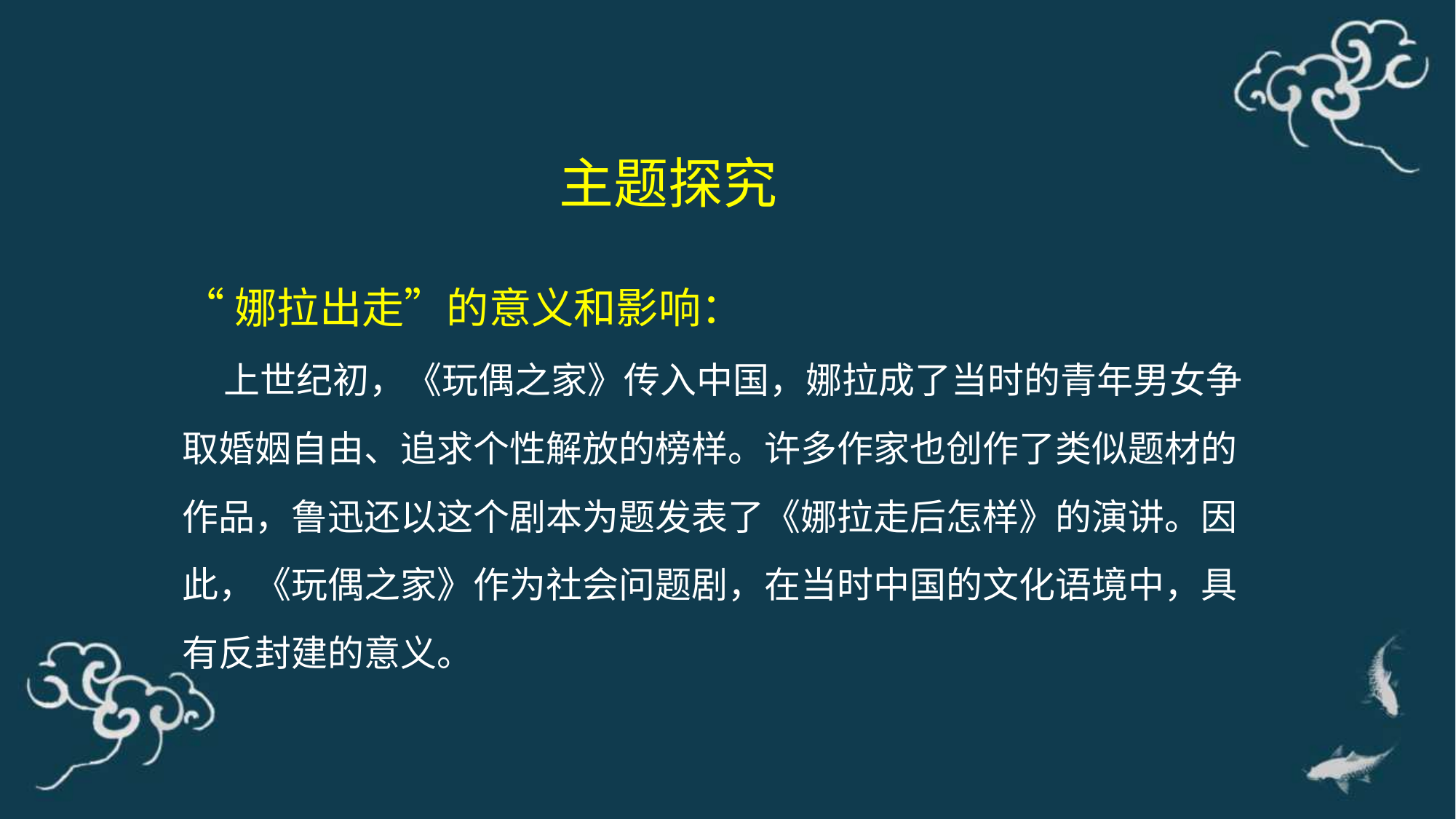

主题探究
“娜拉出走”的意义和影响：
    上世纪初，《玩偶之家》传入中国，娜拉成了当时的青年男女争取婚姻自由、追求个性解放的榜样。许多作家也创作了类似题材的作品，鲁迅还以这个剧本为题发表了《娜拉走后怎样》的演讲。因此，《玩偶之家》作为社会问题剧，在当时中国的文化语境中，具有反封建的意义。